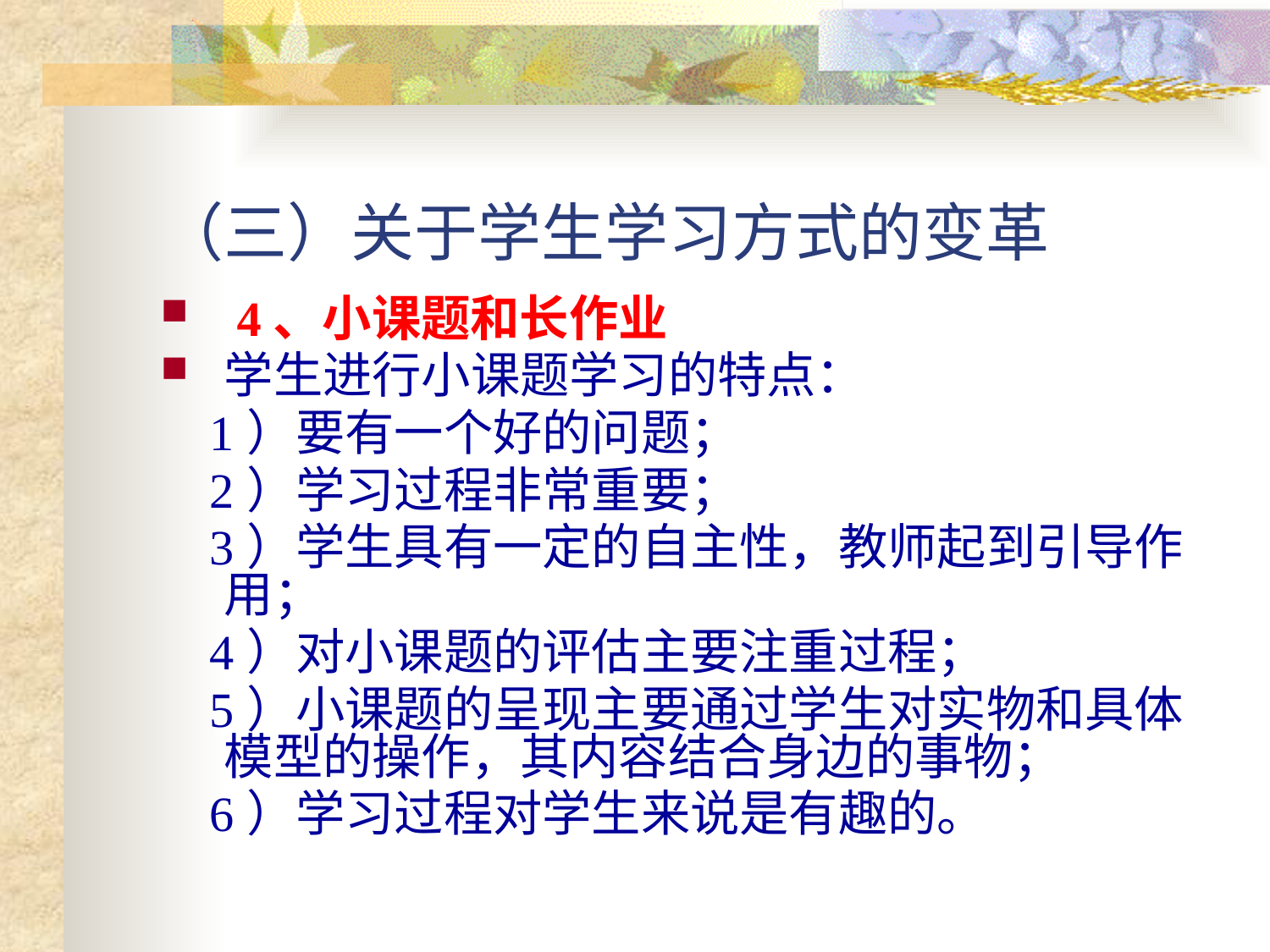

# （三）关于学生学习方式的变革
 4、小课题和长作业
学生进行小课题学习的特点：
    1）要有一个好的问题；
    2）学习过程非常重要；
    3）学生具有一定的自主性，教师起到引导作用；
    4）对小课题的评估主要注重过程；
    5）小课题的呈现主要通过学生对实物和具体模型的操作，其内容结合身边的事物；
    6）学习过程对学生来说是有趣的。